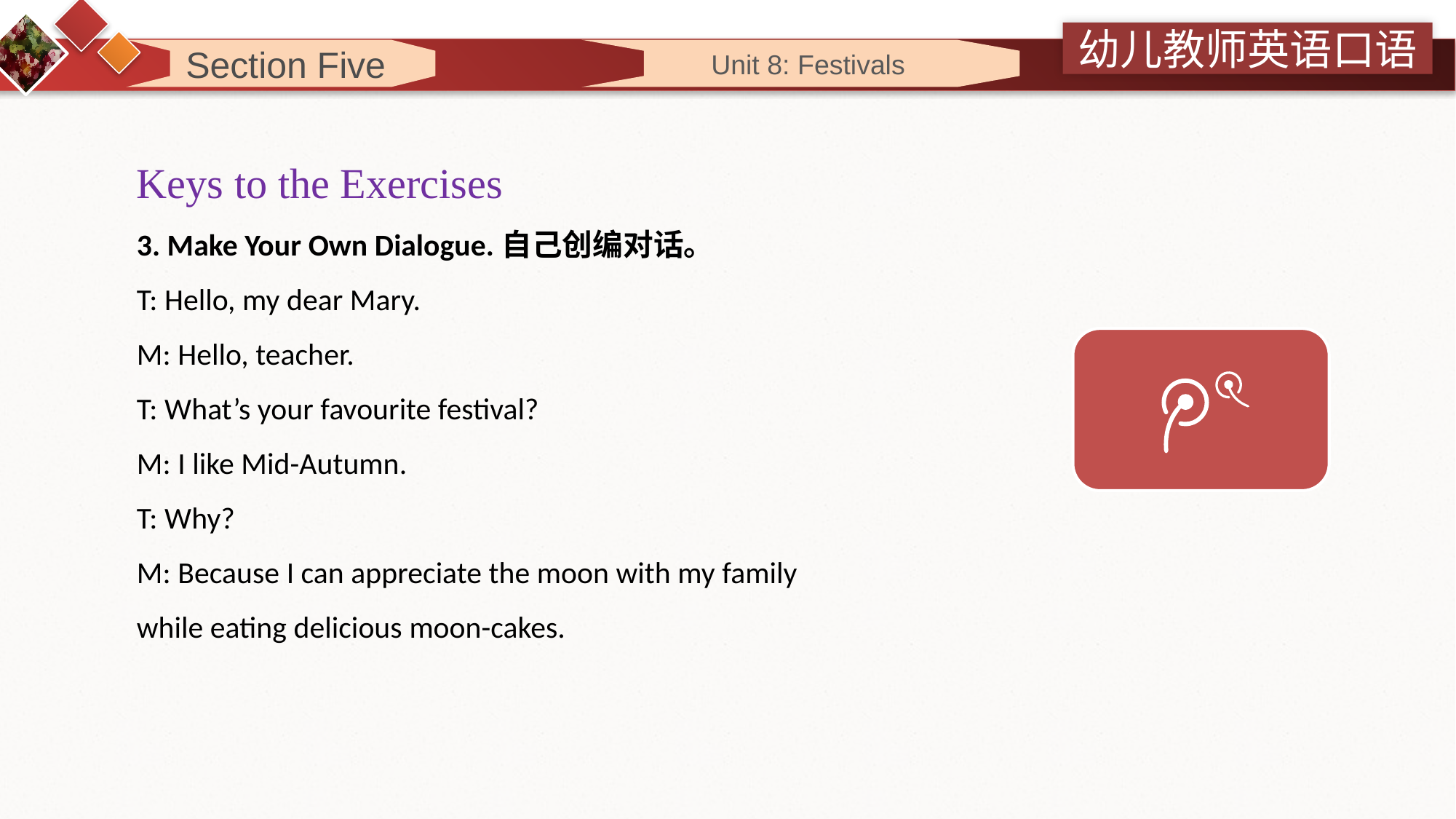

Section Five
  Unit 8: Festivals
Keys to the Exercises
3. Make Your Own Dialogue.自己创编对话。
T: Hello, my dear Mary.
M: Hello, teacher.
T: What’s your favourite festival?
M: I like Mid-Autumn.
T: Why?
M: Because I can appreciate the moon with my family while eating delicious moon-cakes.